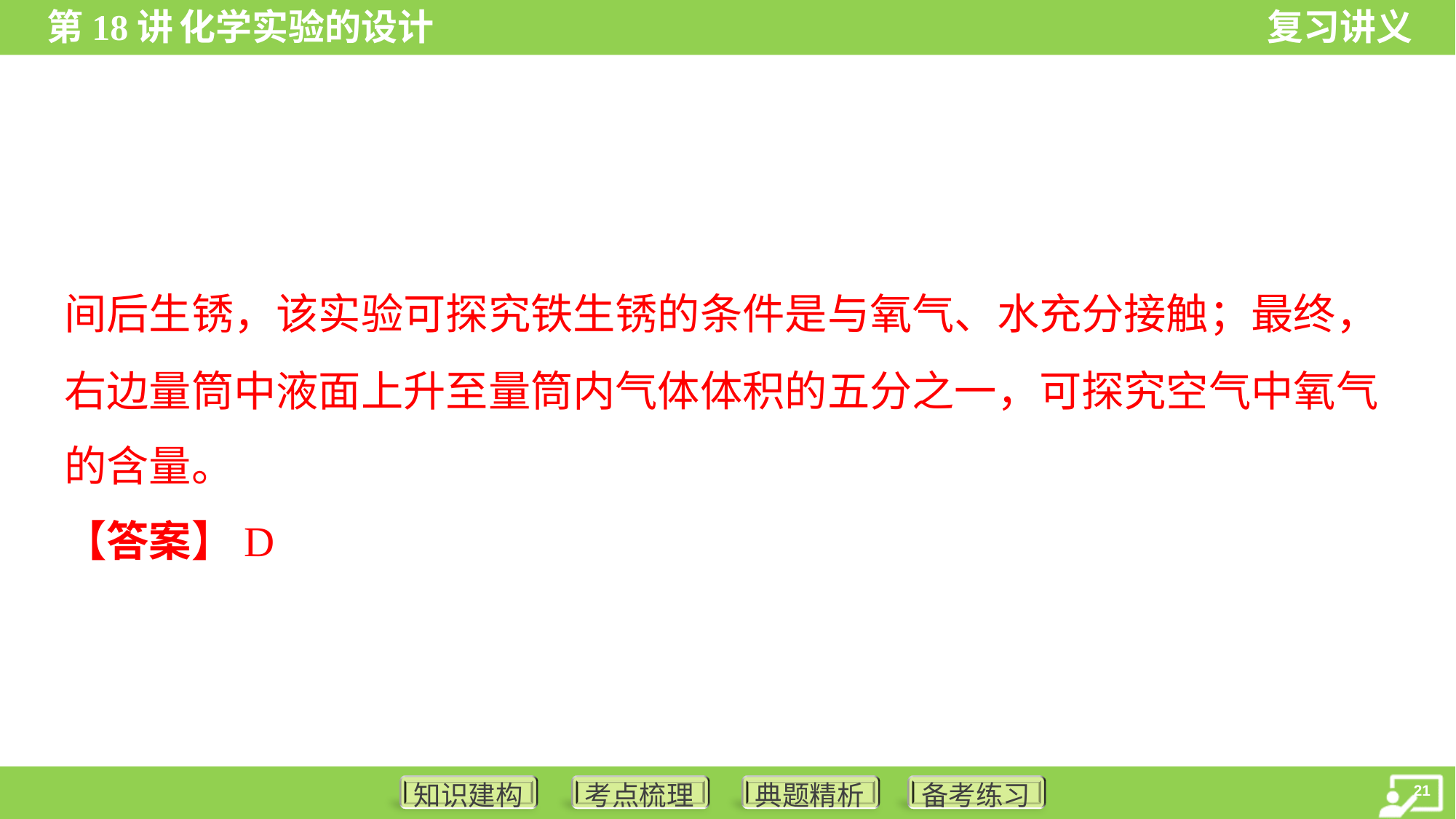

间后生锈，该实验可探究铁生锈的条件是与氧气、水充分接触；最终，
右边量筒中液面上升至量筒内气体体积的五分之一，可探究空气中氧气
的含量。
【答案】D